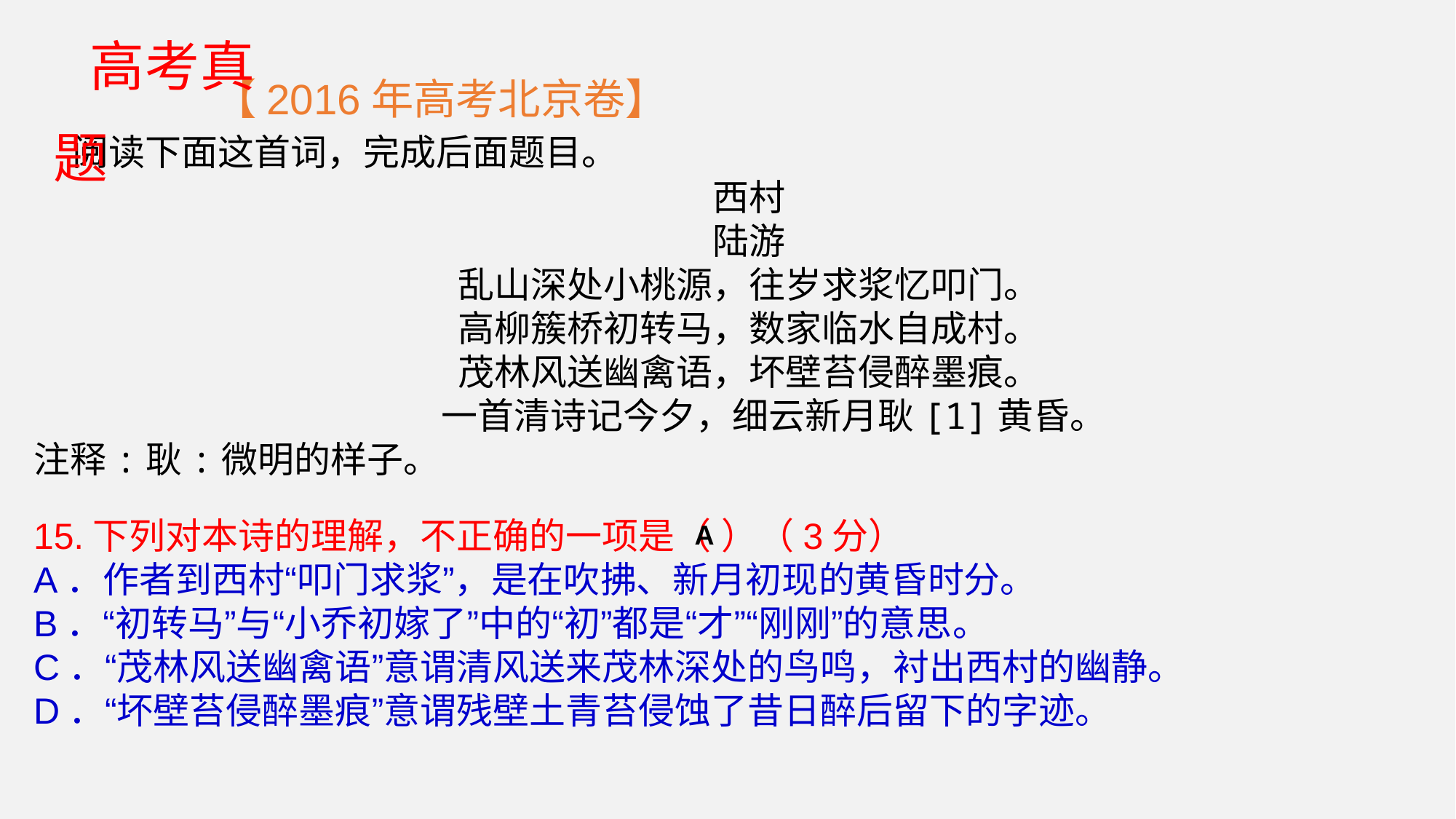

高考真题
                  【2016年高考北京卷】
   阅读下面这首词，完成后面题目。
西村
陆游
乱山深处小桃源，往岁求浆忆叩门。
高柳簇桥初转马，数家临水自成村。
茂林风送幽禽语，坏壁苔侵醉墨痕。
    一首清诗记今夕，细云新月耿[1]黄昏。
注释:耿:微明的样子。

15.下列对本诗的理解，不正确的一项是（ ）（3分）
A．作者到西村“叩门求浆”，是在吹拂、新月初现的黄昏时分。
B．“初转马”与“小乔初嫁了”中的“初”都是“才”“刚刚”的意思。
C．“茂林风送幽禽语”意谓清风送来茂林深处的鸟鸣，衬出西村的幽静。
D．“坏壁苔侵醉墨痕”意谓残壁土青苔侵蚀了昔日醉后留下的字迹。
A